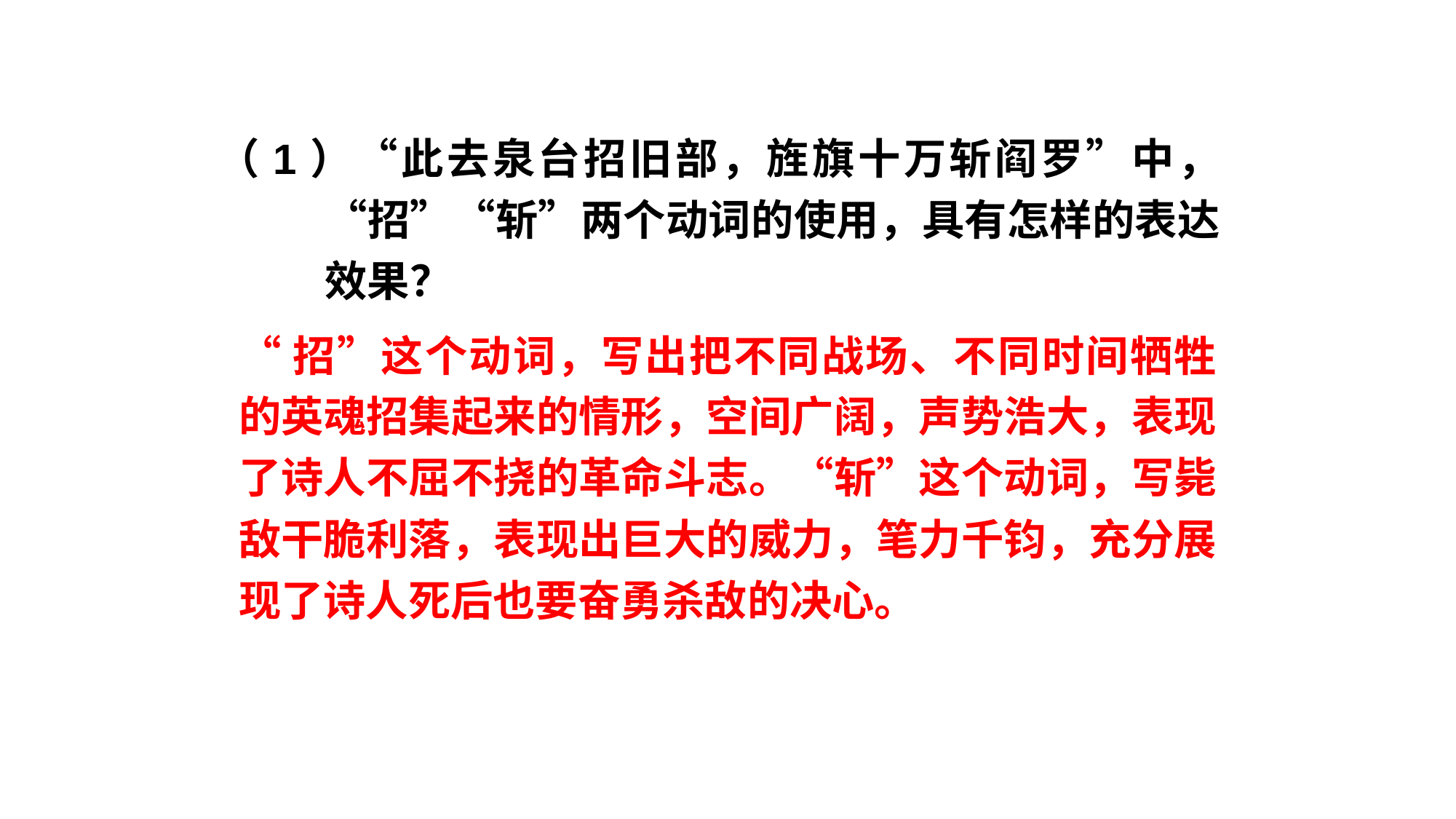

（1）“此去泉台招旧部，旌旗十万斩阎罗”中，“招”“斩”两个动词的使用，具有怎样的表达效果？
“招”这个动词，写出把不同战场、不同时间牺牲的英魂招集起来的情形，空间广阔，声势浩大，表现了诗人不屈不挠的革命斗志。“斩”这个动词，写毙敌干脆利落，表现出巨大的威力，笔力千钧，充分展现了诗人死后也要奋勇杀敌的决心。